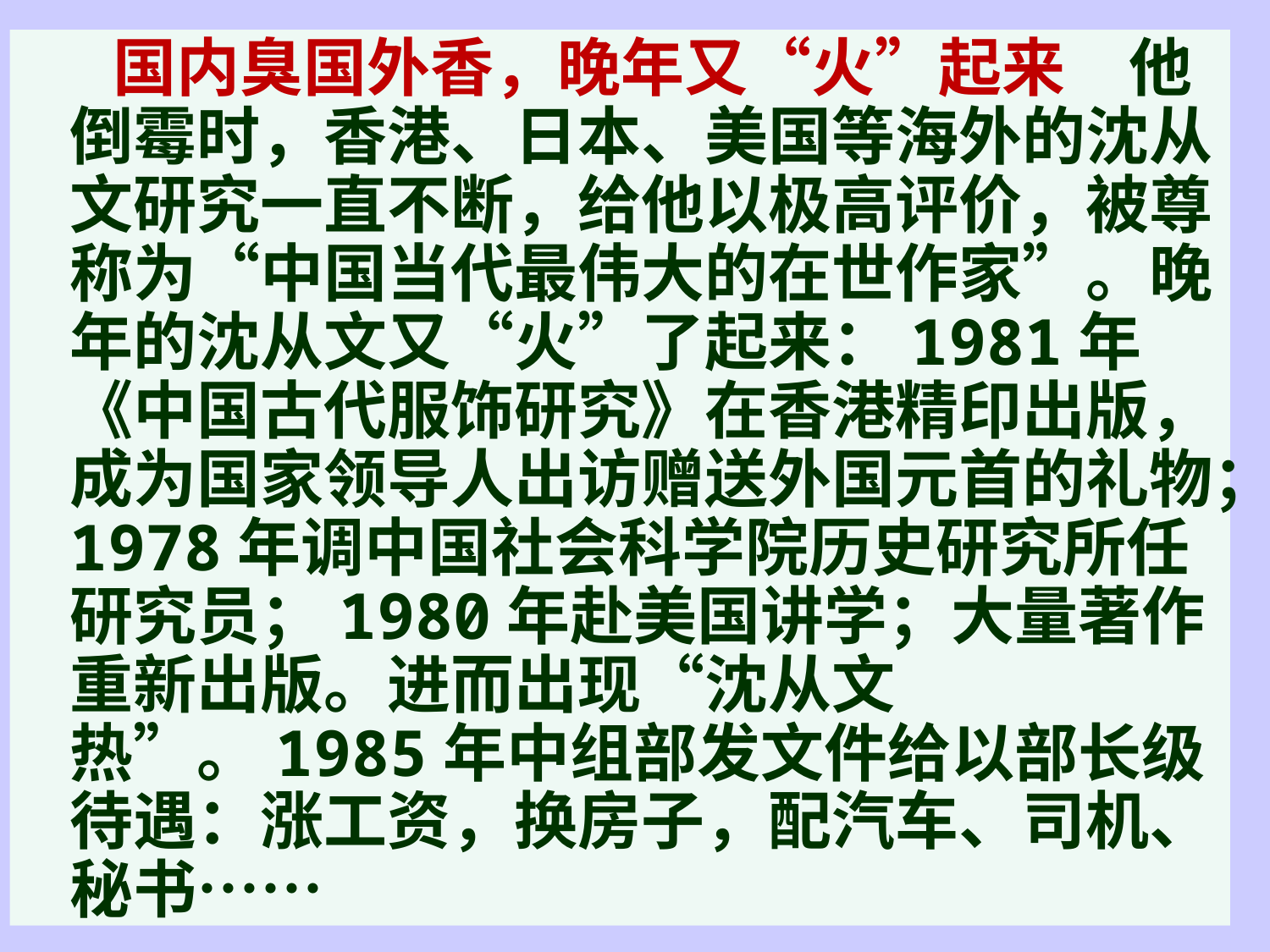

国内臭国外香，晚年又“火”起来　他倒霉时，香港、日本、美国等海外的沈从文研究一直不断，给他以极高评价，被尊称为“中国当代最伟大的在世作家”。晚年的沈从文又“火”了起来：1981年《中国古代服饰研究》在香港精印出版，成为国家领导人出访赠送外国元首的礼物；1978年调中国社会科学院历史研究所任研究员；1980年赴美国讲学；大量著作重新出版。进而出现“沈从文热”。1985年中组部发文件给以部长级待遇：涨工资，换房子，配汽车、司机、秘书……